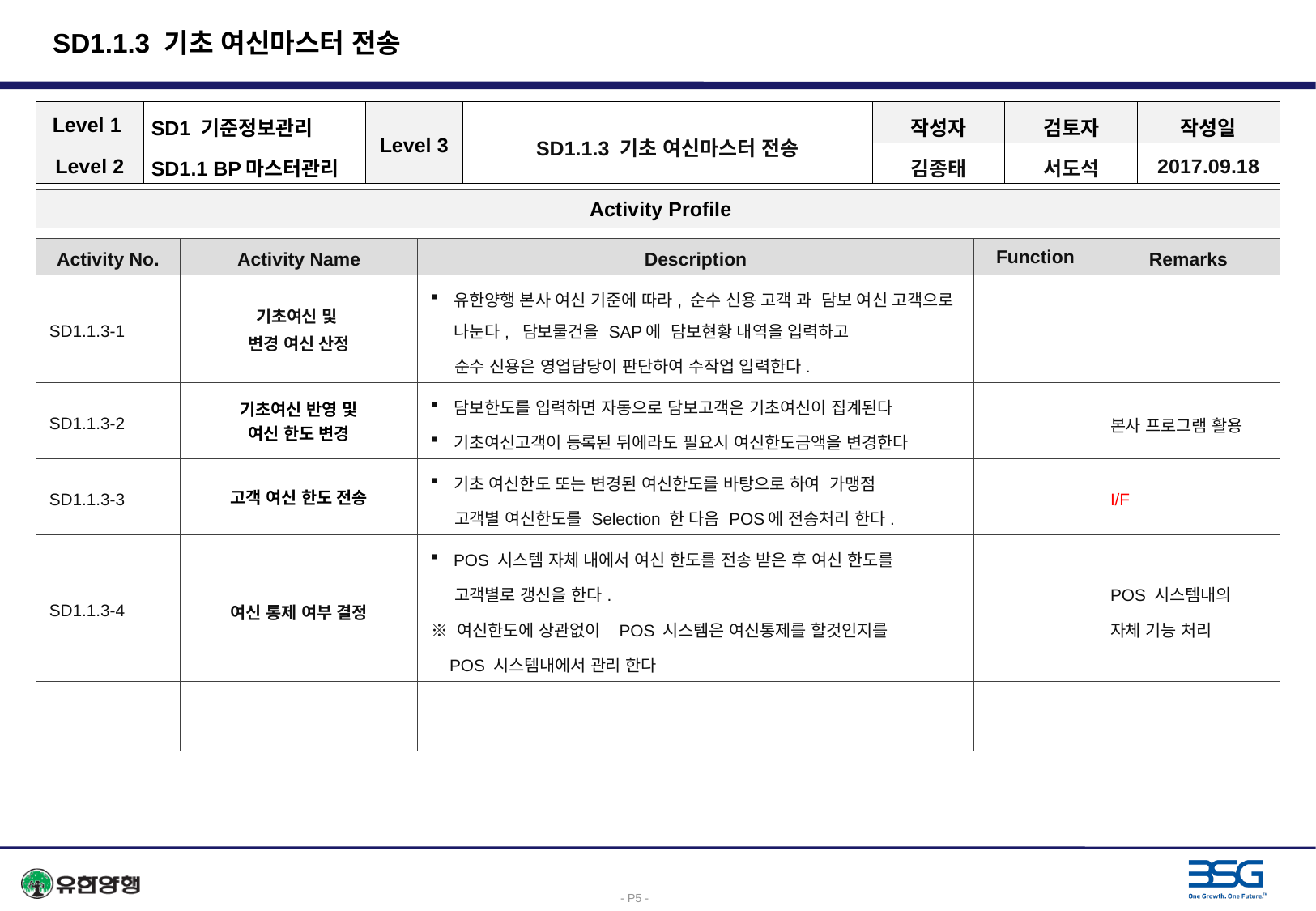

# SD1.1.3 기초 여신마스터 전송
| Level 1 | SD1 기준정보관리 | Level 3 | SD1.1.3 기초 여신마스터 전송 | 작성자 | 검토자 | 작성일 |
| --- | --- | --- | --- | --- | --- | --- |
| Level 2 | SD1.1 BP마스터관리 |  |  | 김종태 | 서도석 | 2017.09.18 |
 Activity Profile
| Activity No. | Activity Name | Description | Function | Remarks |
| --- | --- | --- | --- | --- |
| SD1.1.3-1 | 기초여신 및 변경 여신 산정 | 유한양행 본사 여신 기준에 따라, 순수 신용 고객 과 담보 여신 고객으로 나눈다, 담보물건을 SAP에 담보현황 내역을 입력하고 순수 신용은 영업담당이 판단하여 수작업 입력한다. |  |  |
| SD1.1.3-2 | 기초여신 반영 및 여신 한도 변경 | 담보한도를 입력하면 자동으로 담보고객은 기초여신이 집계된다 기초여신고객이 등록된 뒤에라도 필요시 여신한도금액을 변경한다 |  | 본사 프로그램 활용 |
| SD1.1.3-3 | 고객 여신 한도 전송 | 기초 여신한도 또는 변경된 여신한도를 바탕으로 하여 가맹점 고객별 여신한도를 Selection 한 다음 POS에 전송처리 한다. |  | I/F |
| SD1.1.3-4 | 여신 통제 여부 결정 | POS 시스템 자체 내에서 여신 한도를 전송 받은 후 여신 한도를 고객별로 갱신을 한다. ※ 여신한도에 상관없이 POS 시스템은 여신통제를 할것인지를 POS 시스템내에서 관리 한다 |  | POS 시스템내의 자체 기능 처리 |
|  |  |  |  |  |